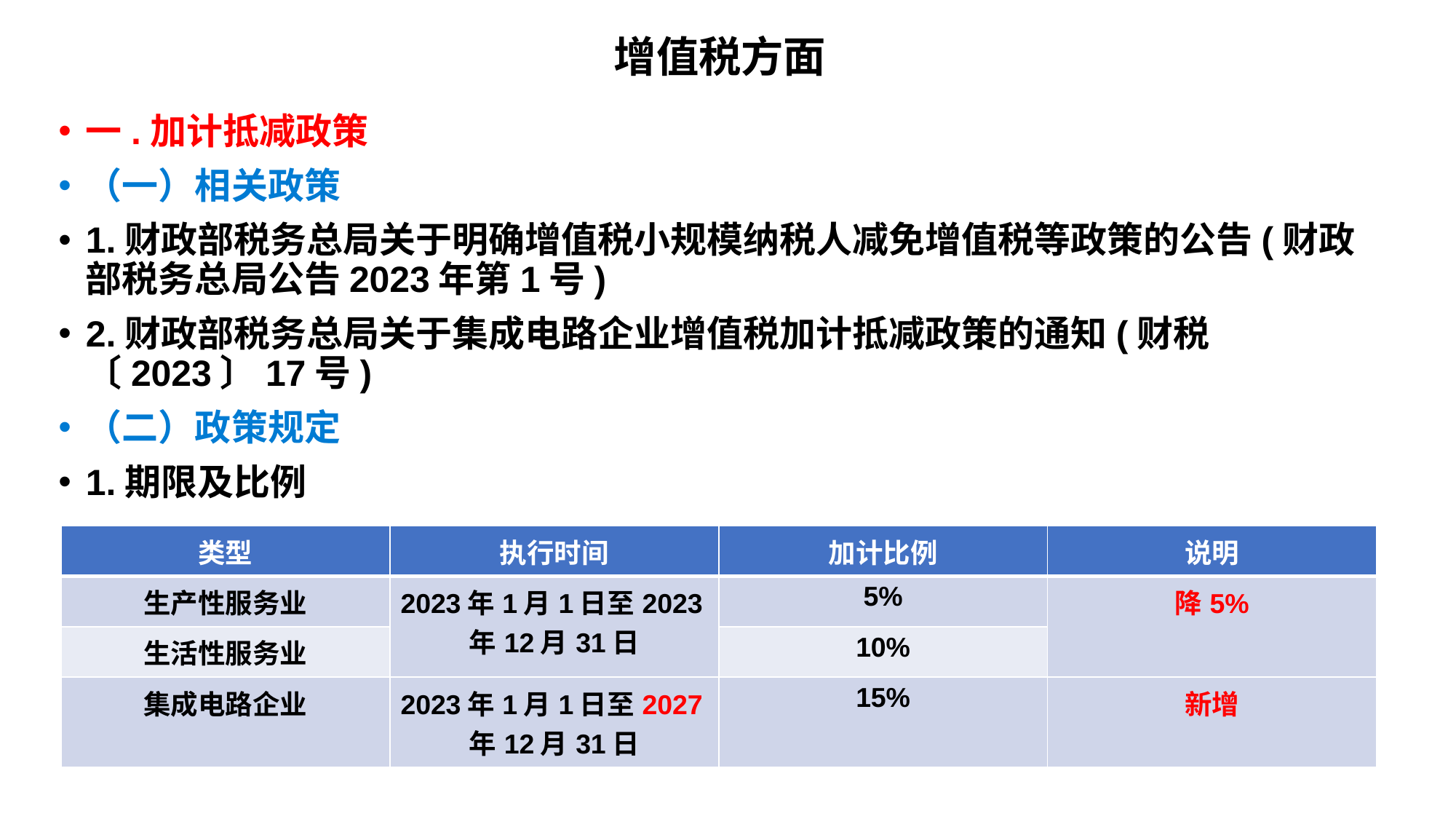

# 增值税方面
一.加计抵减政策
（一）相关政策
1.财政部税务总局关于明确增值税小规模纳税人减免增值税等政策的公告(财政部税务总局公告2023年第1号)
2.财政部税务总局关于集成电路企业增值税加计抵减政策的通知(财税〔2023〕17号)
（二）政策规定
1.期限及比例

| 类型 | 执行时间 | 加计比例 | 说明 |
| --- | --- | --- | --- |
| 生产性服务业 | 2023年1月1日至2023年12月31日 | 5% | 降5% |
| 生活性服务业 |  | 10% |  |
| 集成电路企业 | 2023年1月1日至2027年12月31日 | 15% | 新增 |